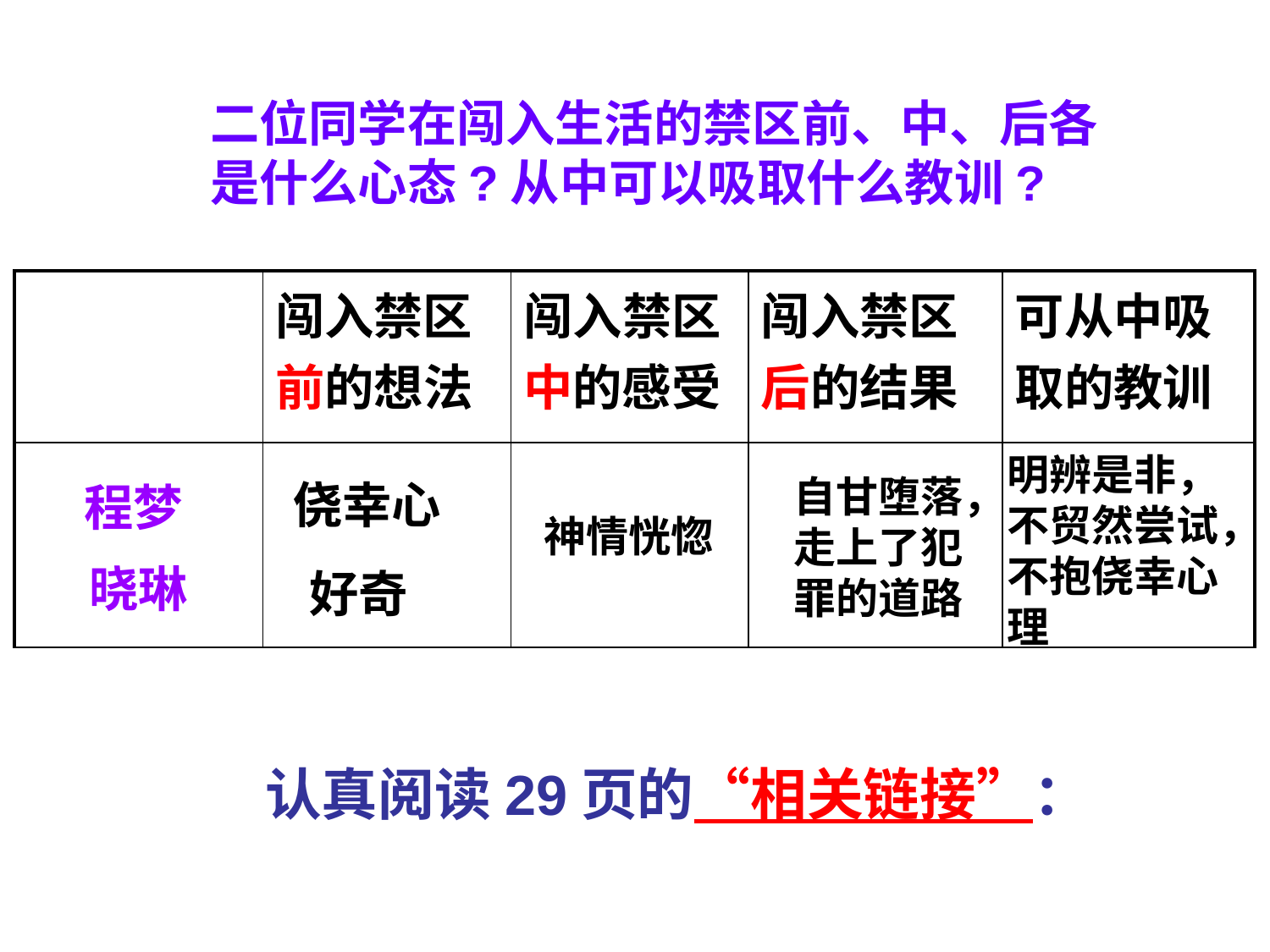

二位同学在闯入生活的禁区前、中、后各是什么心态?从中可以吸取什么教训?
|  | 闯入禁区前的想法 | 闯入禁区中的感受 | 闯入禁区后的结果 | 可从中吸取的教训 |
| --- | --- | --- | --- | --- |
| 程梦 晓琳 |  |  |  |  |
明辨是非，不贸然尝试，不抱侥幸心理

自甘堕落，走上了犯罪的道路
侥幸心
神情恍惚
好奇
认真阅读29页的“相关链接”：